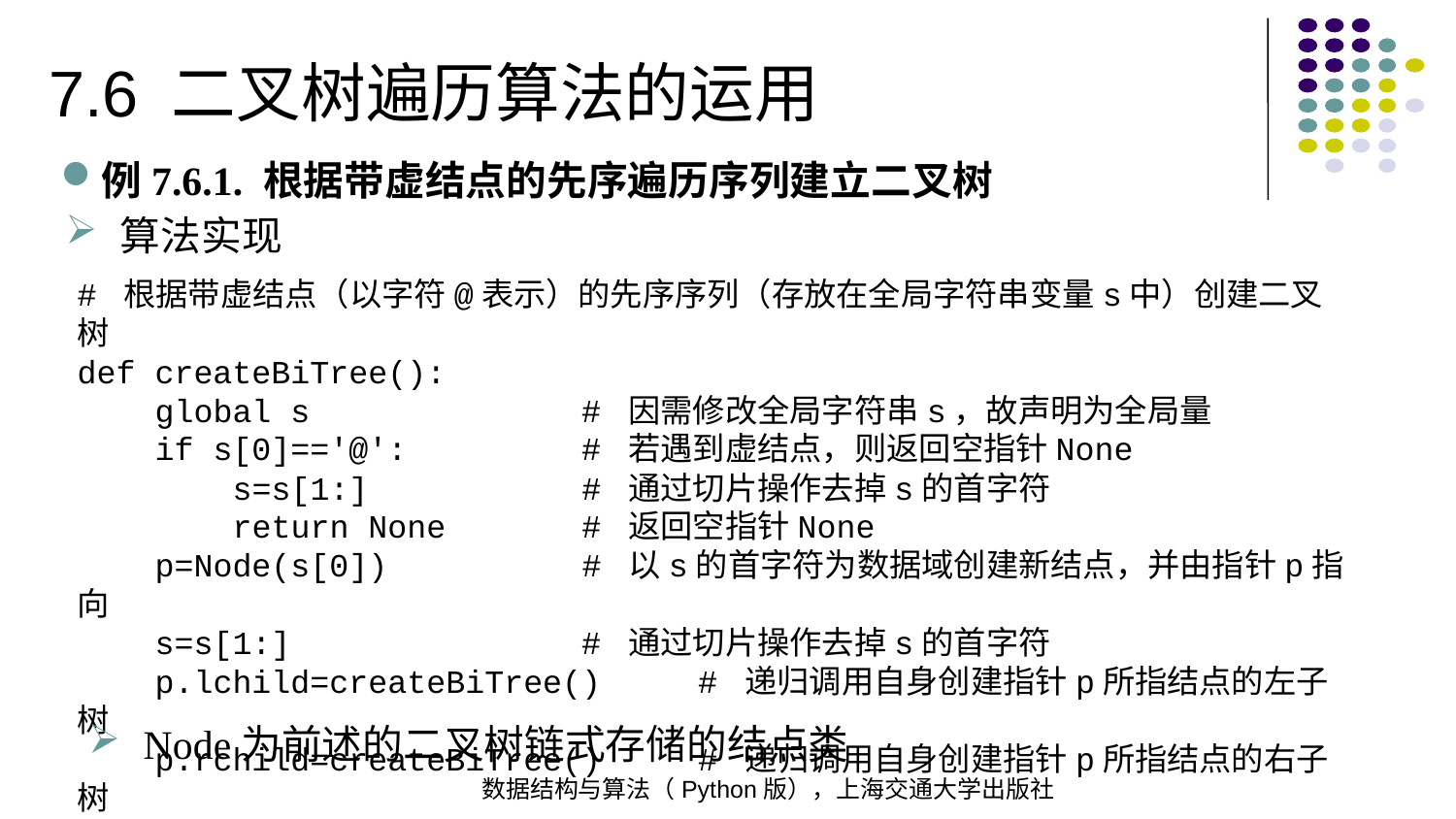

7.6 二叉树遍历算法的运用
例7.6.1. 根据带虚结点的先序遍历序列建立二叉树
算法实现
# 根据带虚结点（以字符@表示）的先序序列（存放在全局字符串变量s中）创建二叉树
def createBiTree():
    global s              # 因需修改全局字符串s，故声明为全局量
    if s[0]=='@':         # 若遇到虚结点，则返回空指针None
        s=s[1:]           # 通过切片操作去掉s的首字符
        return None       # 返回空指针None
    p=Node(s[0])          # 以s的首字符为数据域创建新结点，并由指针p指向
    s=s[1:]               # 通过切片操作去掉s的首字符
    p.lchild=createBiTree()     # 递归调用自身创建指针p所指结点的左子树
    p.rchild=createBiTree()     # 递归调用自身创建指针p所指结点的右子树
    return p                    # 返回根结点指针p
Node为前述的二叉树链式存储的结点类